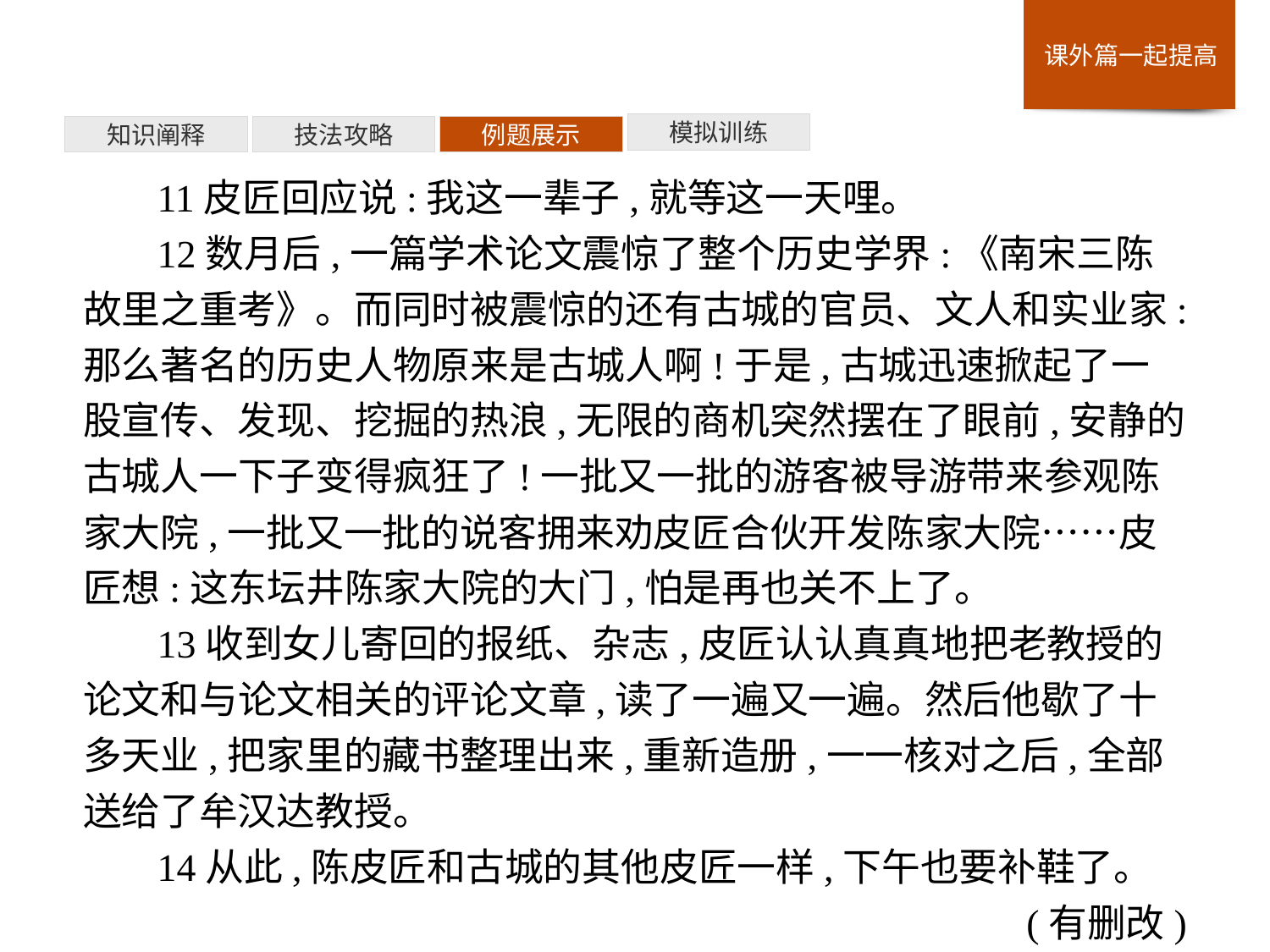

模拟训练
例题展示
技法攻略
知识阐释
11皮匠回应说:我这一辈子,就等这一天哩。
12数月后,一篇学术论文震惊了整个历史学界:《南宋三陈故里之重考》。而同时被震惊的还有古城的官员、文人和实业家:那么著名的历史人物原来是古城人啊!于是,古城迅速掀起了一股宣传、发现、挖掘的热浪,无限的商机突然摆在了眼前,安静的古城人一下子变得疯狂了!一批又一批的游客被导游带来参观陈家大院,一批又一批的说客拥来劝皮匠合伙开发陈家大院……皮匠想:这东坛井陈家大院的大门,怕是再也关不上了。
13收到女儿寄回的报纸、杂志,皮匠认认真真地把老教授的论文和与论文相关的评论文章,读了一遍又一遍。然后他歇了十多天业,把家里的藏书整理出来,重新造册,一一核对之后,全部送给了牟汉达教授。
14从此,陈皮匠和古城的其他皮匠一样,下午也要补鞋了。
(有删改)